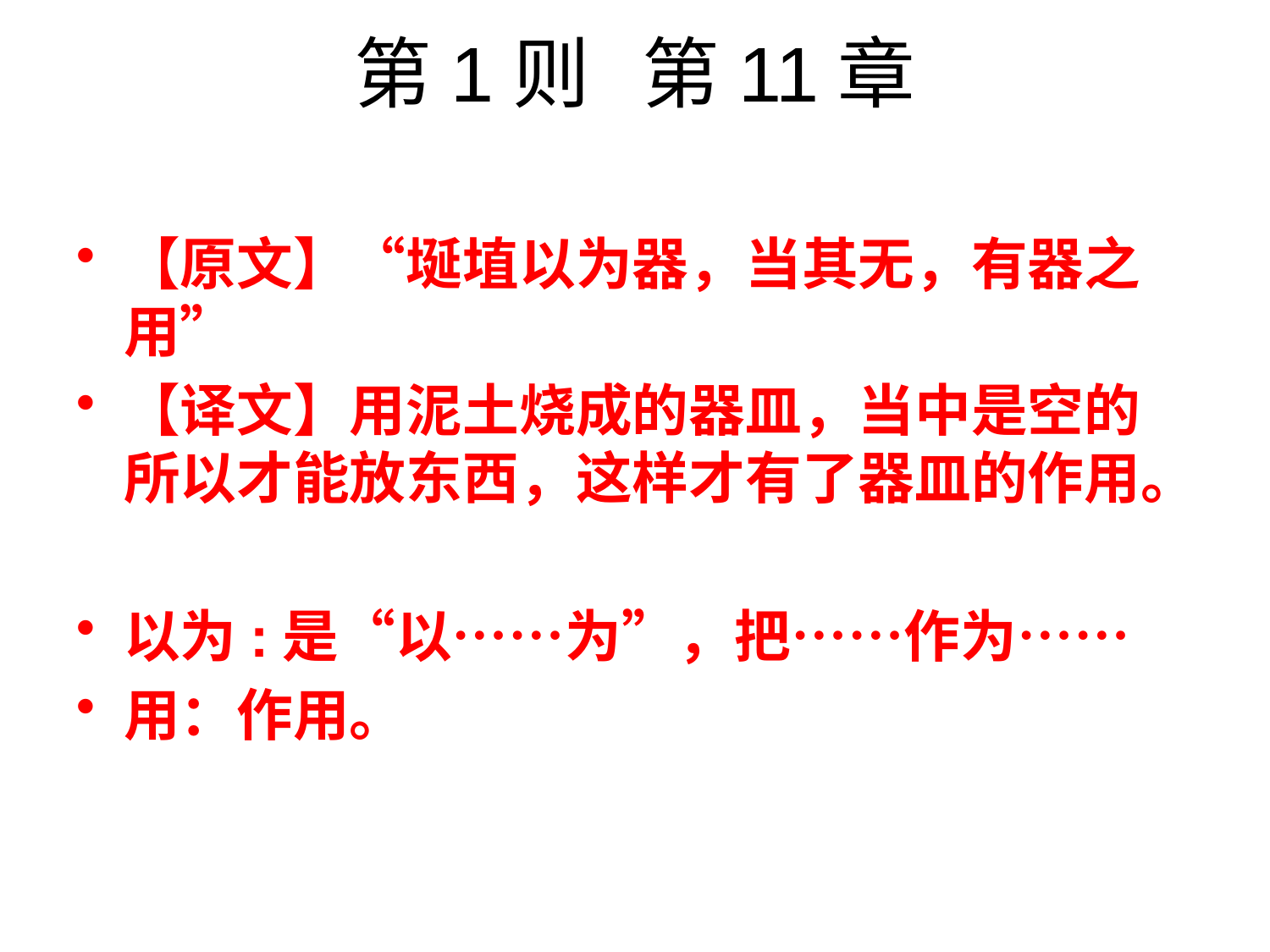

# 第1则   第11章
【原文】“埏埴以为器，当其无，有器之用”
【译文】用泥土烧成的器皿，当中是空的所以才能放东西，这样才有了器皿的作用。

以为:是“以……为”，把……作为……
用：作用。